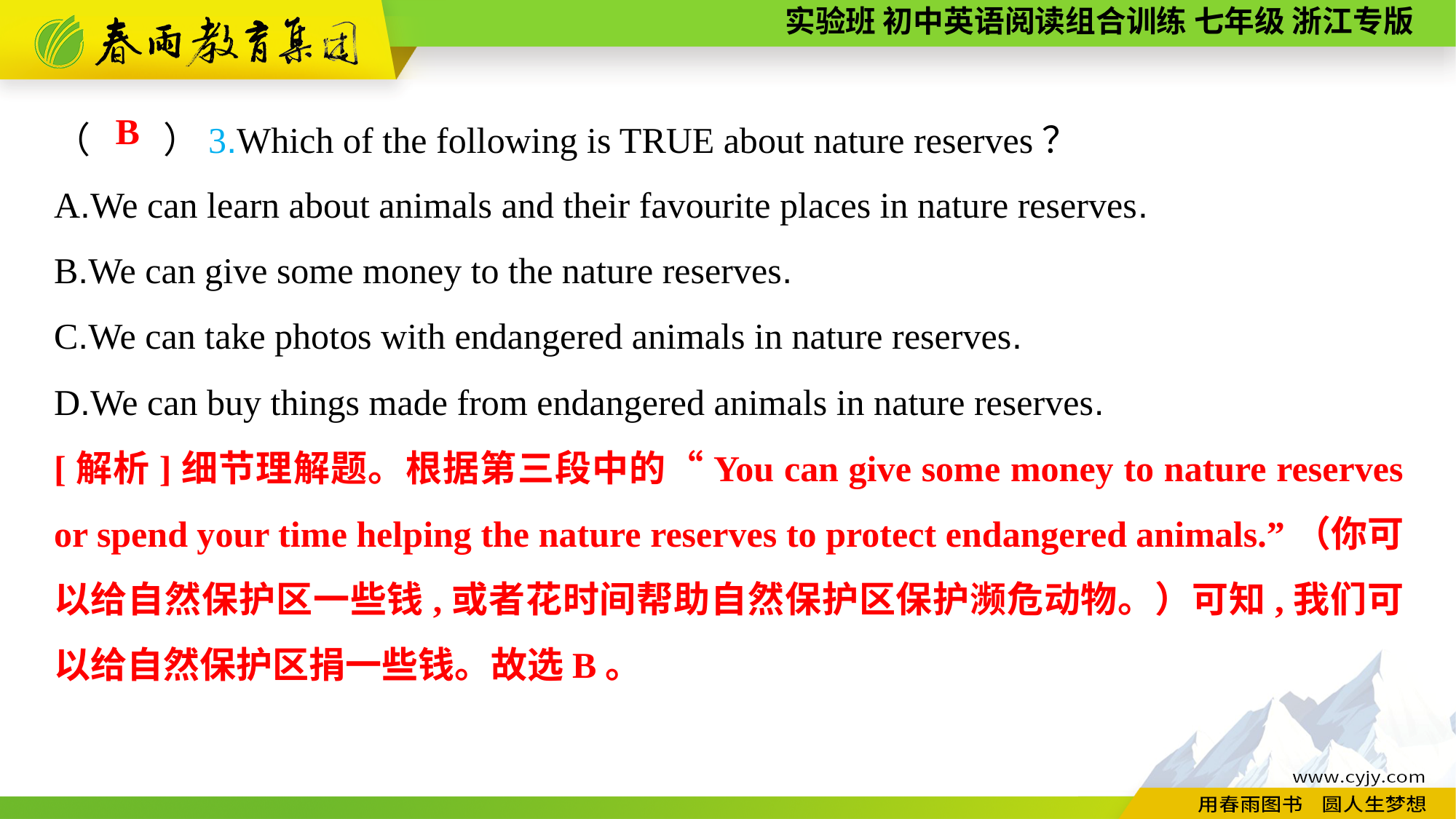

（　　）3.Which of the following is TRUE about nature reserves？
A.We can learn about animals and their favourite places in nature reserves.
B.We can give some money to the nature reserves.
C.We can take photos with endangered animals in nature reserves.
D.We can buy things made from endangered animals in nature reserves.
B
[解析]细节理解题。根据第三段中的“You can give some money to nature reserves or spend your time helping the nature reserves to protect endangered animals.”（你可以给自然保护区一些钱,或者花时间帮助自然保护区保护濒危动物。）可知,我们可以给自然保护区捐一些钱。故选B。